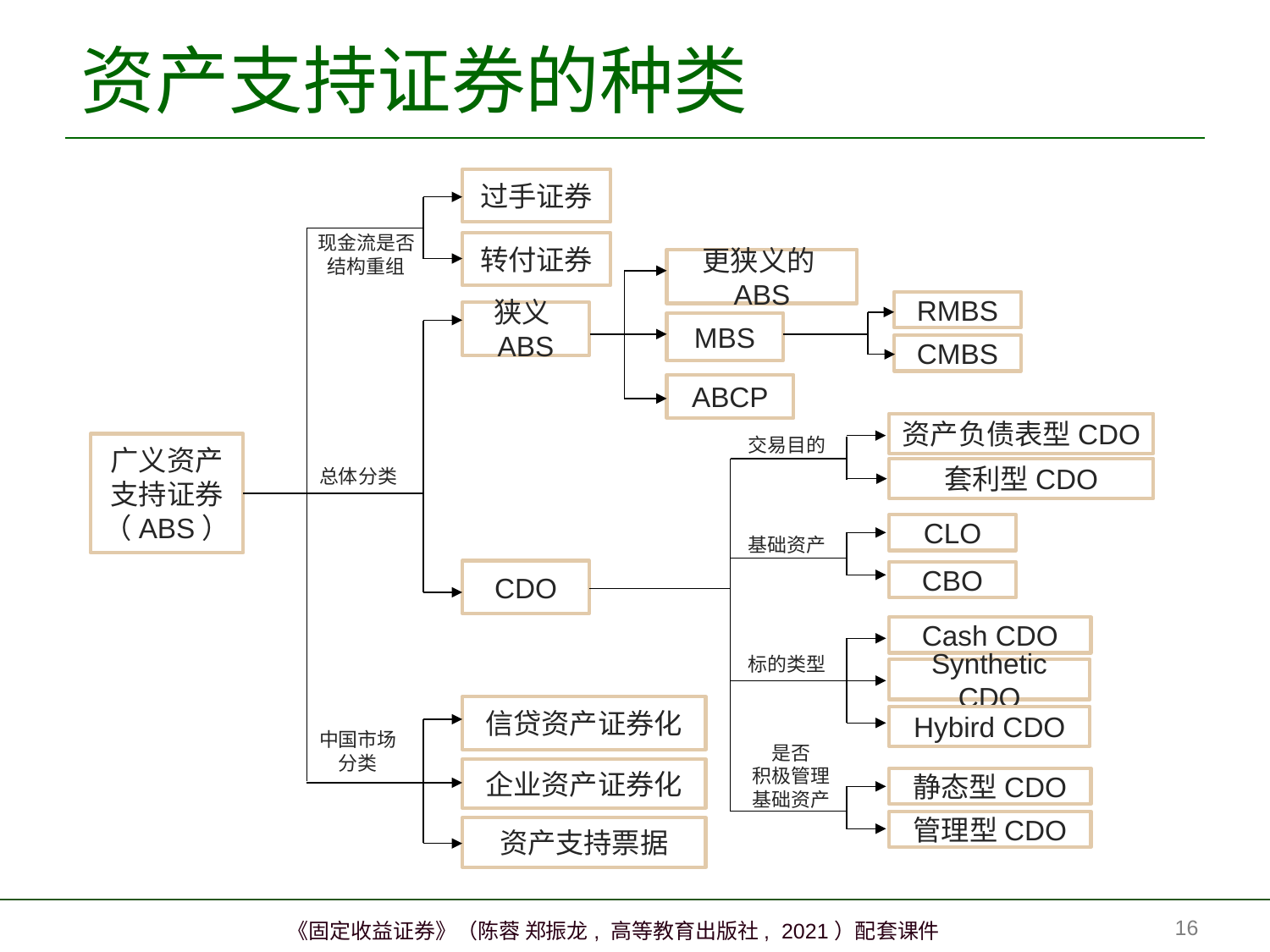

# 资产支持证券的种类

过手证券
现金流是否结构重组
转付证券
更狭义的ABS
RMBS
狭义ABS
MBS
CMBS
ABCP
资产负债表型CDO
交易目的
广义资产支持证券（ABS）
总体分类
套利型CDO
CLO
基础资产
CDO
CBO
Cash CDO
标的类型
Synthetic CDO
信贷资产证券化
Hybird CDO
中国市场
分类
是否
积极管理
基础资产
企业资产证券化
静态型CDO
管理型CDO
资产支持票据
16